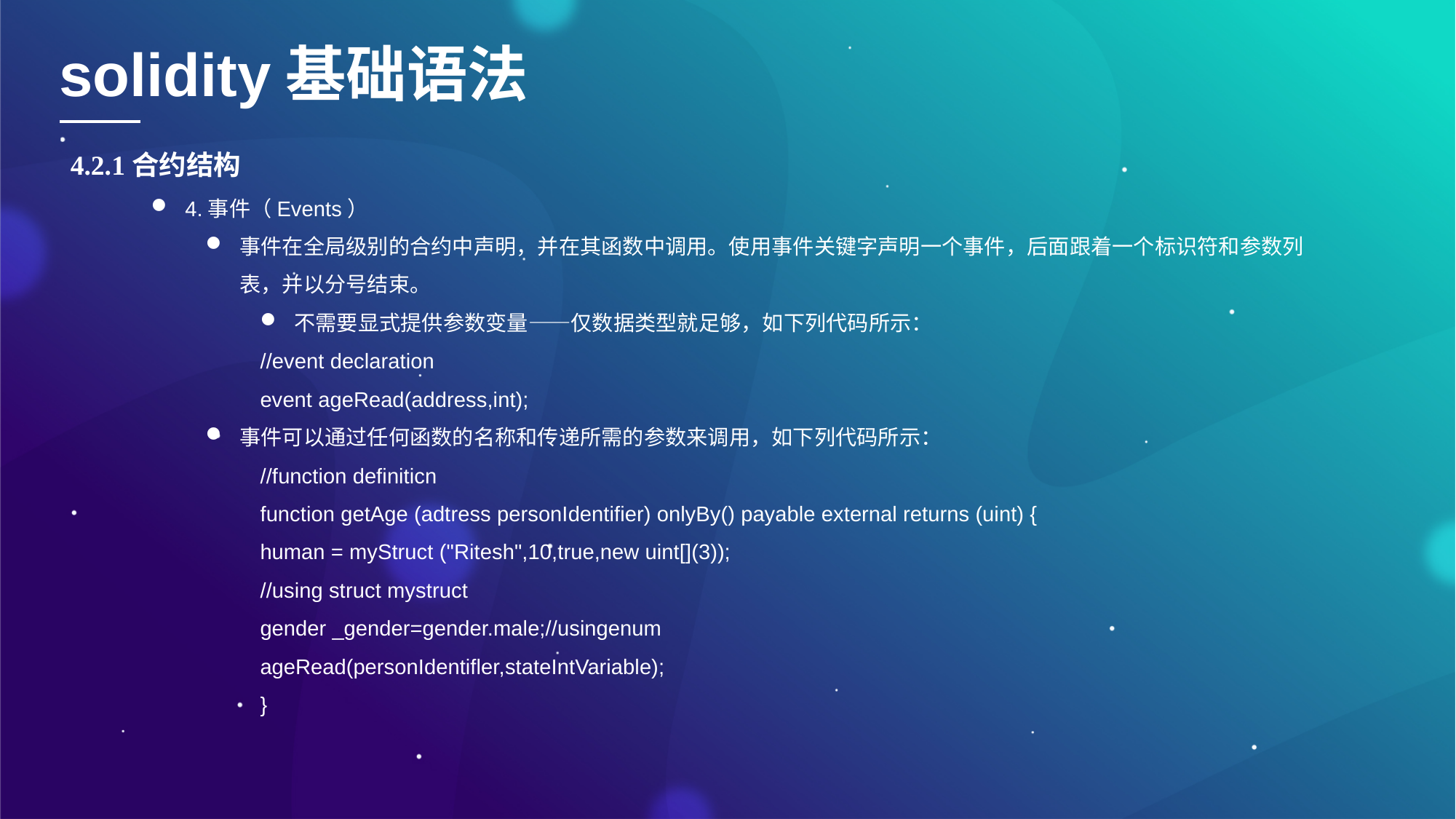

solidity基础语法
4.2.1合约结构
4.事件（Events）
事件在全局级别的合约中声明，并在其函数中调用。使用事件关键字声明一个事件，后面跟着一个标识符和参数列表，并以分号结束。
不需要显式提供参数变量——仅数据类型就足够，如下列代码所示：
//event declaration
event ageRead(address,int);
事件可以通过任何函数的名称和传递所需的参数来调用，如下列代码所示：
//function definiticn
function getAge (adtress personIdentifier) onlyBy() payable external returns (uint) {
human = myStruct ("Ritesh",10,true,new uint[](3));
//using struct mystruct
gender _gender=gender.male;//usingenum
ageRead(personIdentifler,stateIntVariable);
}